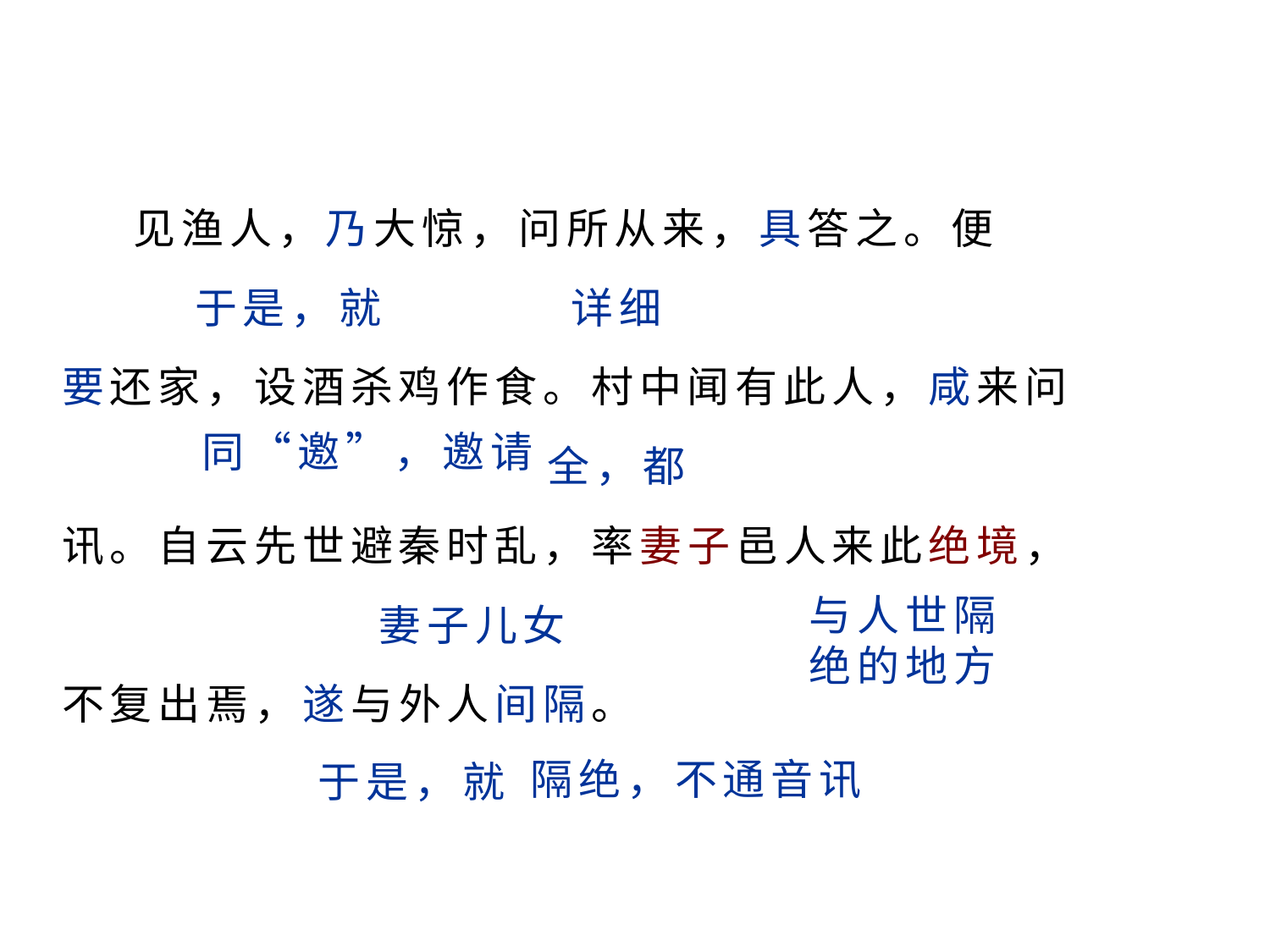

见渔人，乃大惊，问所从来，具答之。便
        于是，就            详细
要还家，设酒杀鸡作食。村中闻有此人，咸来问
                               全，都
讯。自云先世避秦时乱，率妻子邑人来此绝境，
                    妻子儿女
不复出焉，遂与外人间隔。
同“邀”，邀请
与人世隔绝的地方
隔绝，不通音讯
于是，就